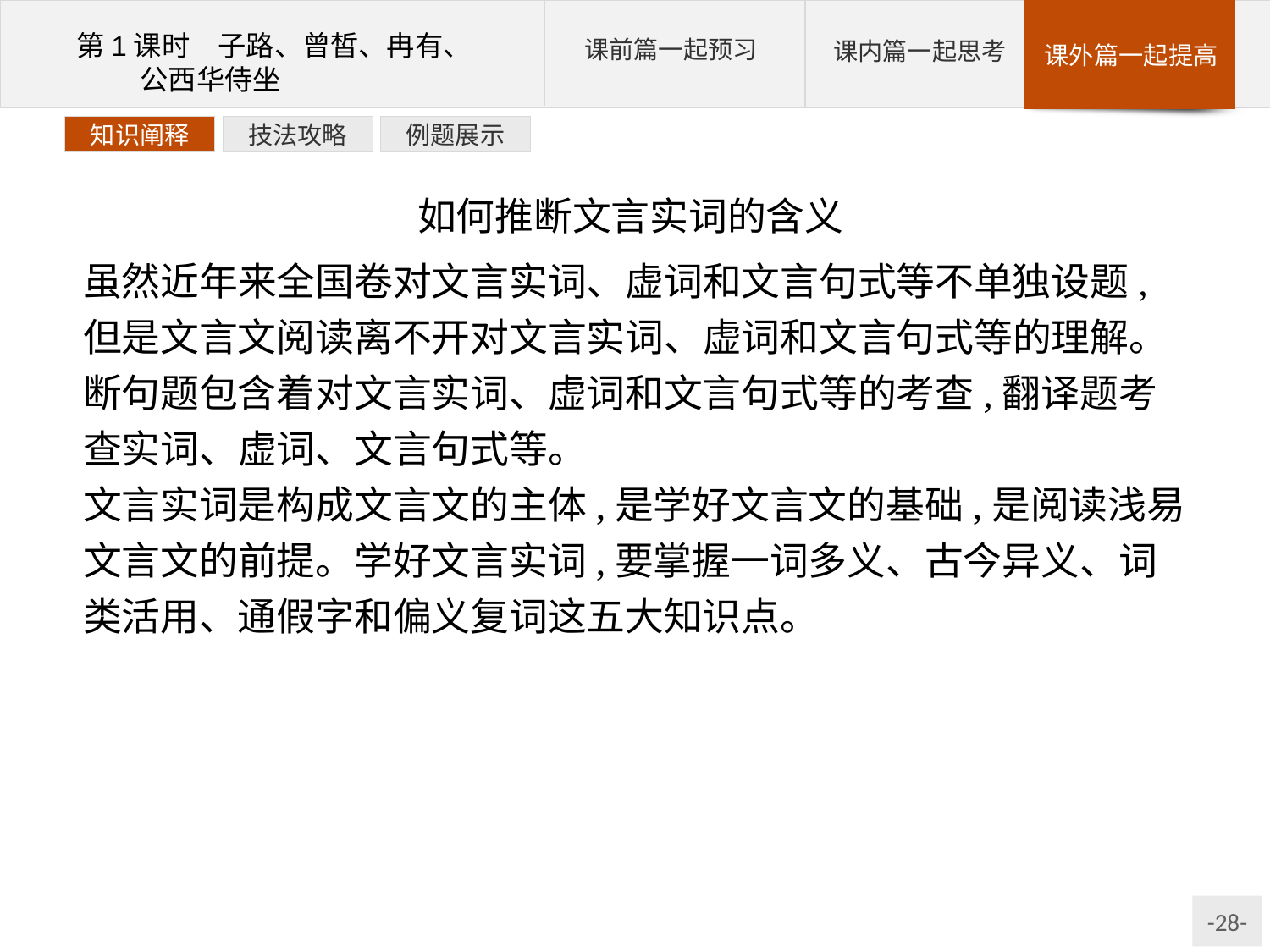

例题展示
技法攻略
知识阐释
如何推断文言实词的含义
虽然近年来全国卷对文言实词、虚词和文言句式等不单独设题,但是文言文阅读离不开对文言实词、虚词和文言句式等的理解。断句题包含着对文言实词、虚词和文言句式等的考查,翻译题考查实词、虚词、文言句式等。
文言实词是构成文言文的主体,是学好文言文的基础,是阅读浅易文言文的前提。学好文言实词,要掌握一词多义、古今异义、词类活用、通假字和偏义复词这五大知识点。